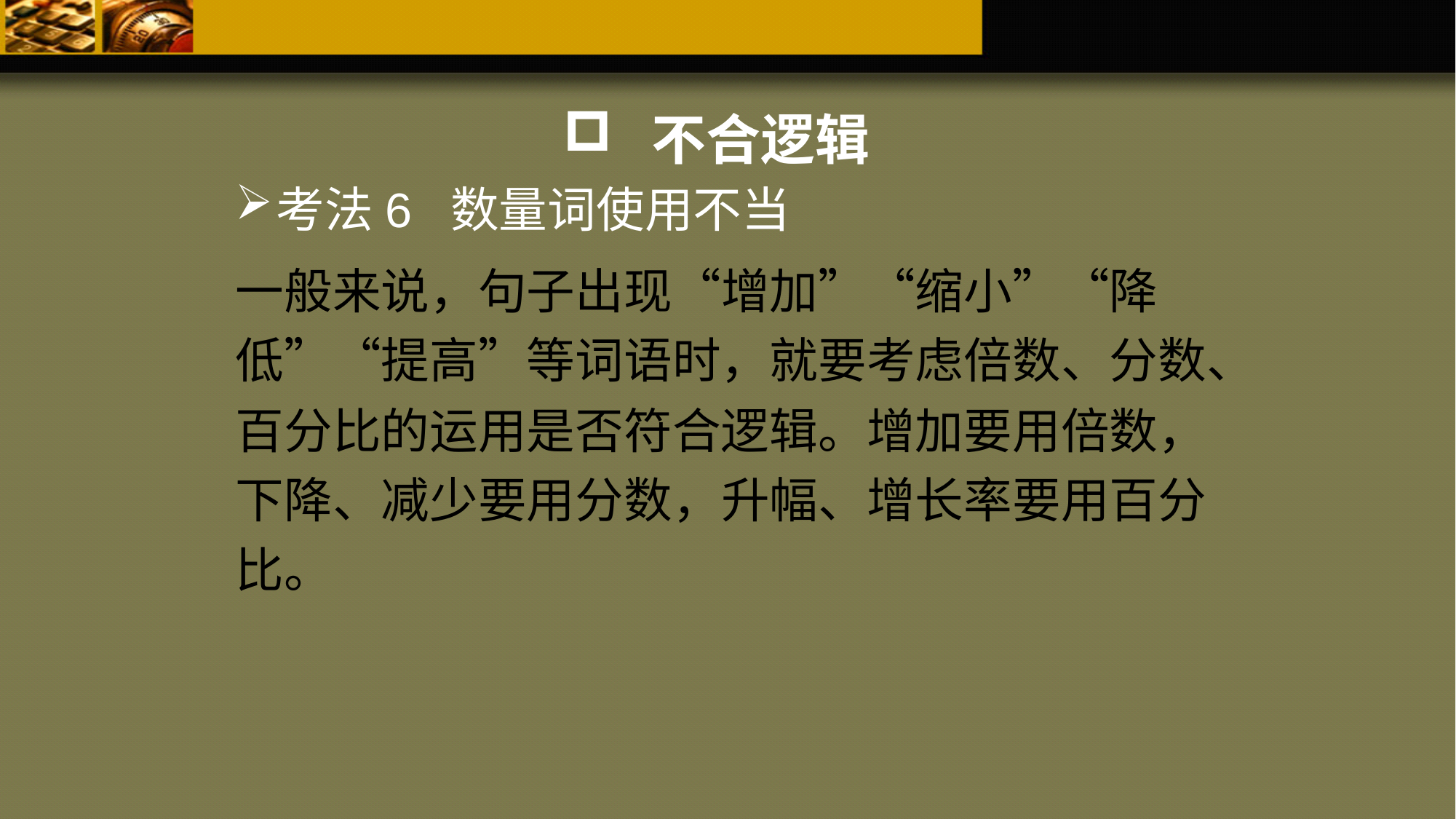

不合逻辑
考法6  数量词使用不当
一般来说，句子出现“增加”“缩小”“降低”“提高”等词语时，就要考虑倍数、分数、百分比的运用是否符合逻辑。增加要用倍数，下降、减少要用分数，升幅、增长率要用百分比。